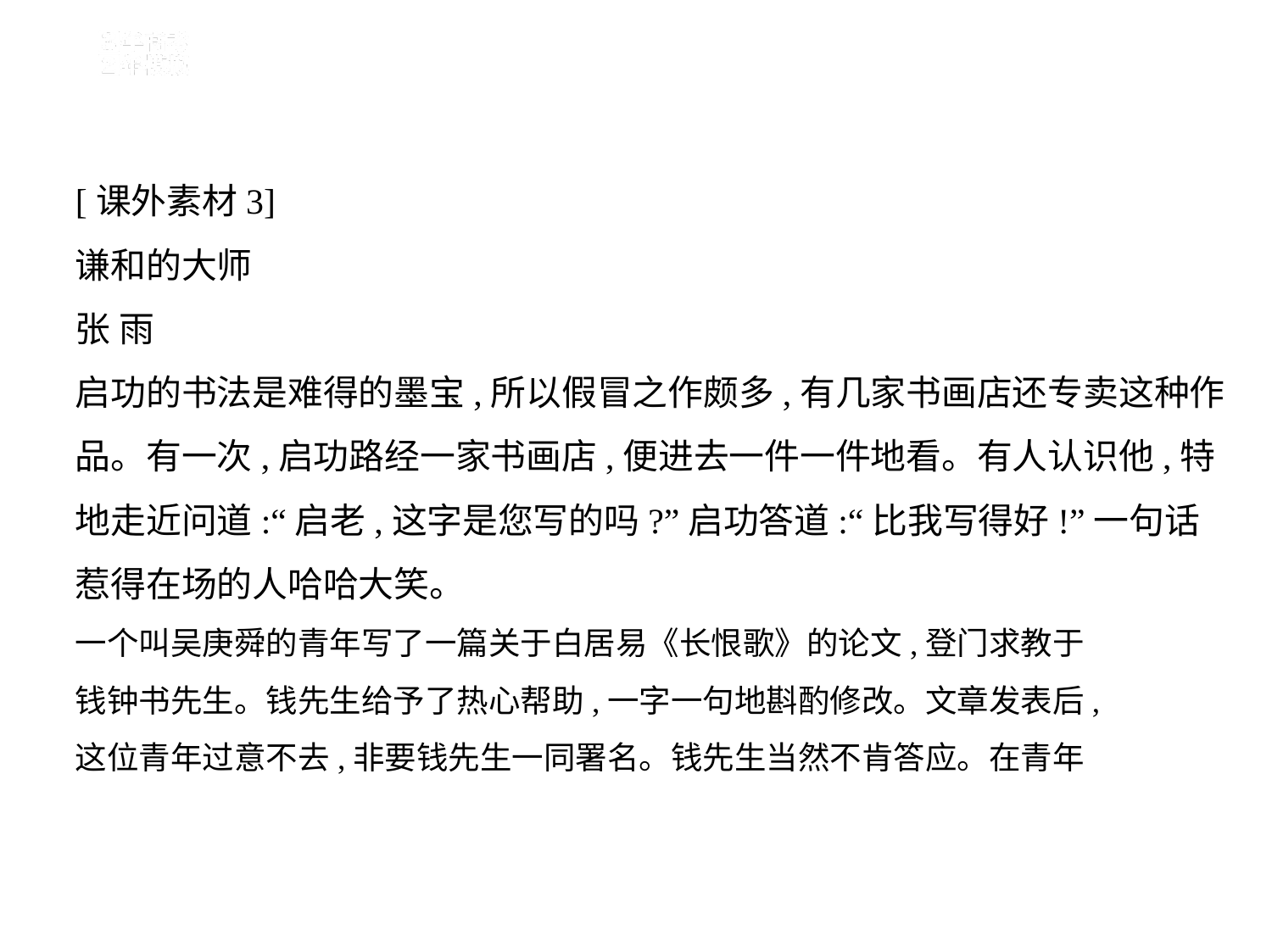

[课外素材3]
谦和的大师
张 雨
启功的书法是难得的墨宝,所以假冒之作颇多,有几家书画店还专卖这种作
品。有一次,启功路经一家书画店,便进去一件一件地看。有人认识他,特
地走近问道:“启老,这字是您写的吗?”启功答道:“比我写得好!”一句话
惹得在场的人哈哈大笑。
一个叫吴庚舜的青年写了一篇关于白居易《长恨歌》的论文,登门求教于
钱钟书先生。钱先生给予了热心帮助,一字一句地斟酌修改。文章发表后,
这位青年过意不去,非要钱先生一同署名。钱先生当然不肯答应。在青年